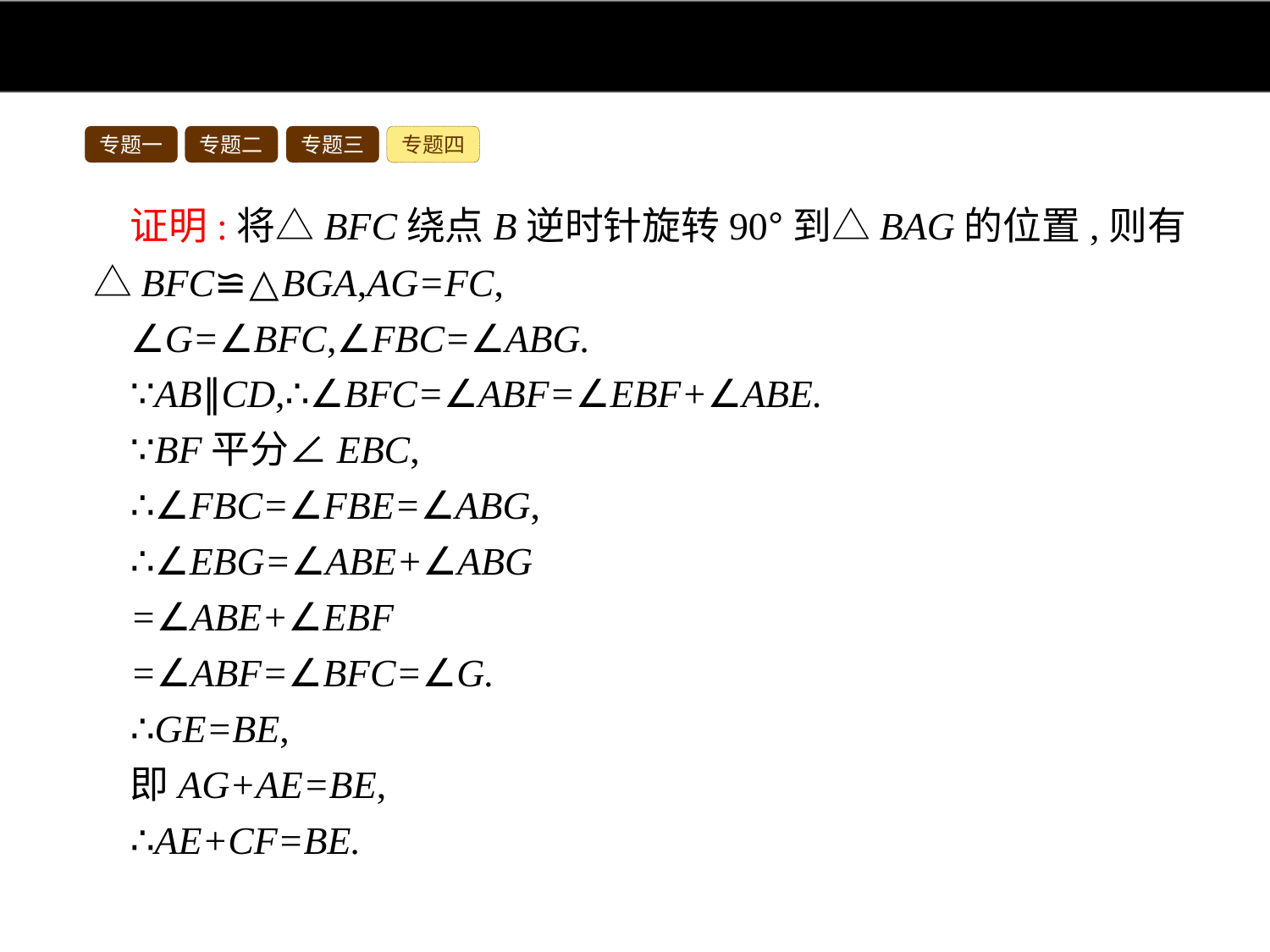

专题一
专题二
专题三
专题四
证明:将△BFC绕点B逆时针旋转90°到△BAG的位置,则有△BFC≌△BGA,AG=FC,
∠G=∠BFC,∠FBC=∠ABG.
∵AB∥CD,∴∠BFC=∠ABF=∠EBF+∠ABE.
∵BF平分∠EBC,
∴∠FBC=∠FBE=∠ABG,
∴∠EBG=∠ABE+∠ABG
=∠ABE+∠EBF
=∠ABF=∠BFC=∠G.
∴GE=BE,
即AG+AE=BE,
∴AE+CF=BE.